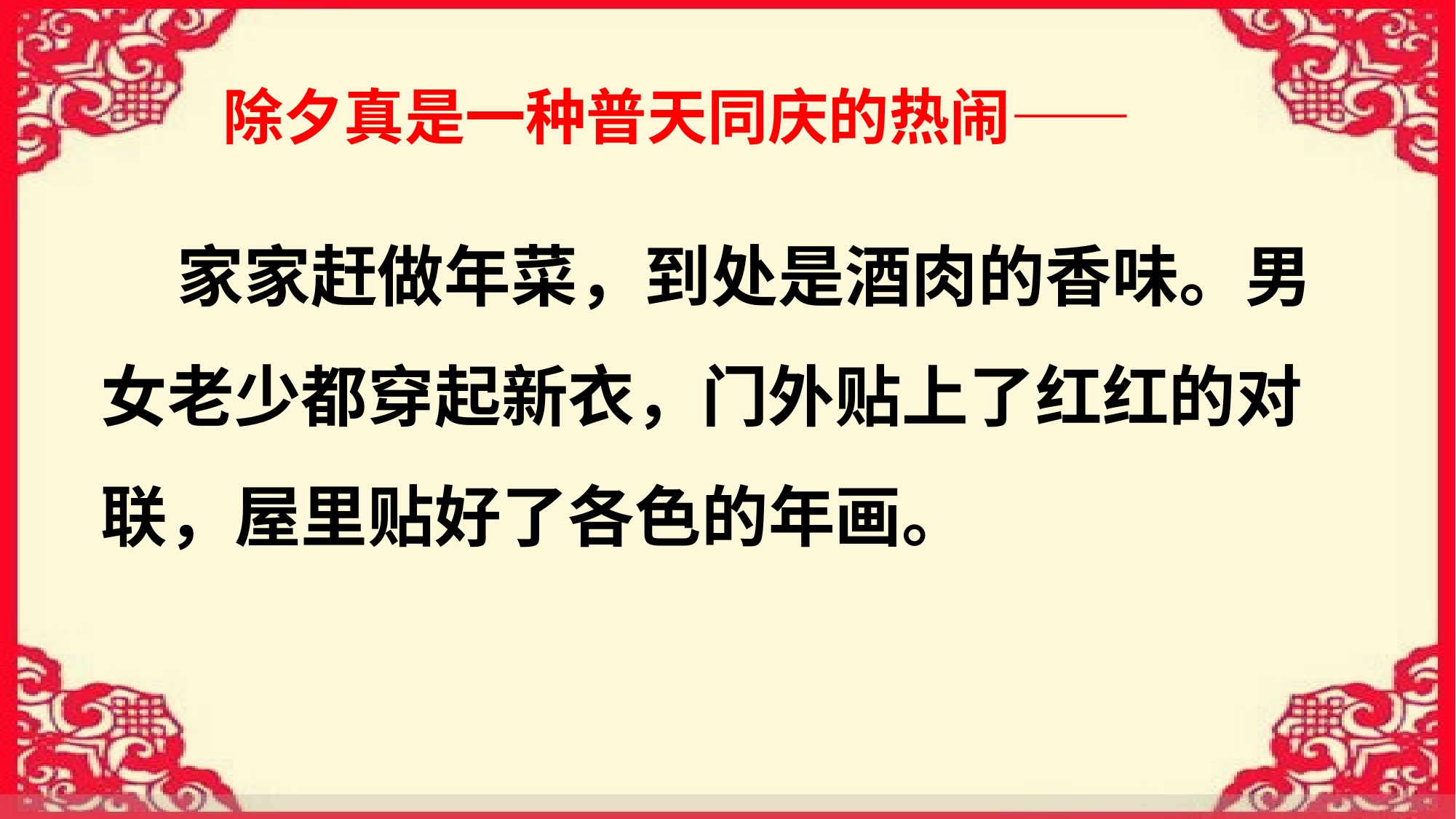

除夕真是一种普天同庆的热闹——
    家家赶做年菜，到处是酒肉的香味。男女老少都穿起新衣，门外贴上了红红的对联，屋里贴好了各色的年画。